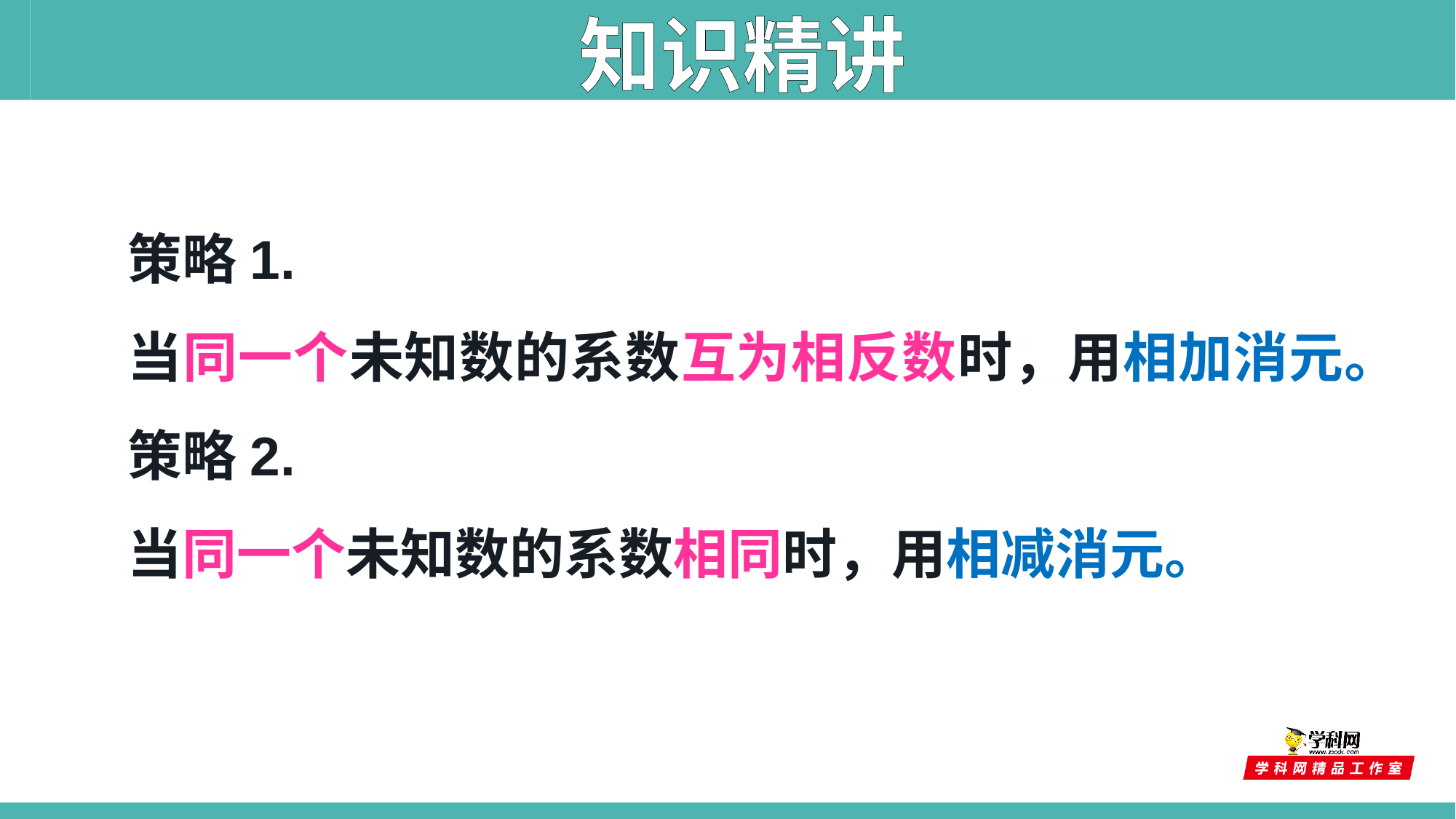

知识精讲
策略1.
当同一个未知数的系数互为相反数时，用相加消元。
策略2.
当同一个未知数的系数相同时，用相减消元。